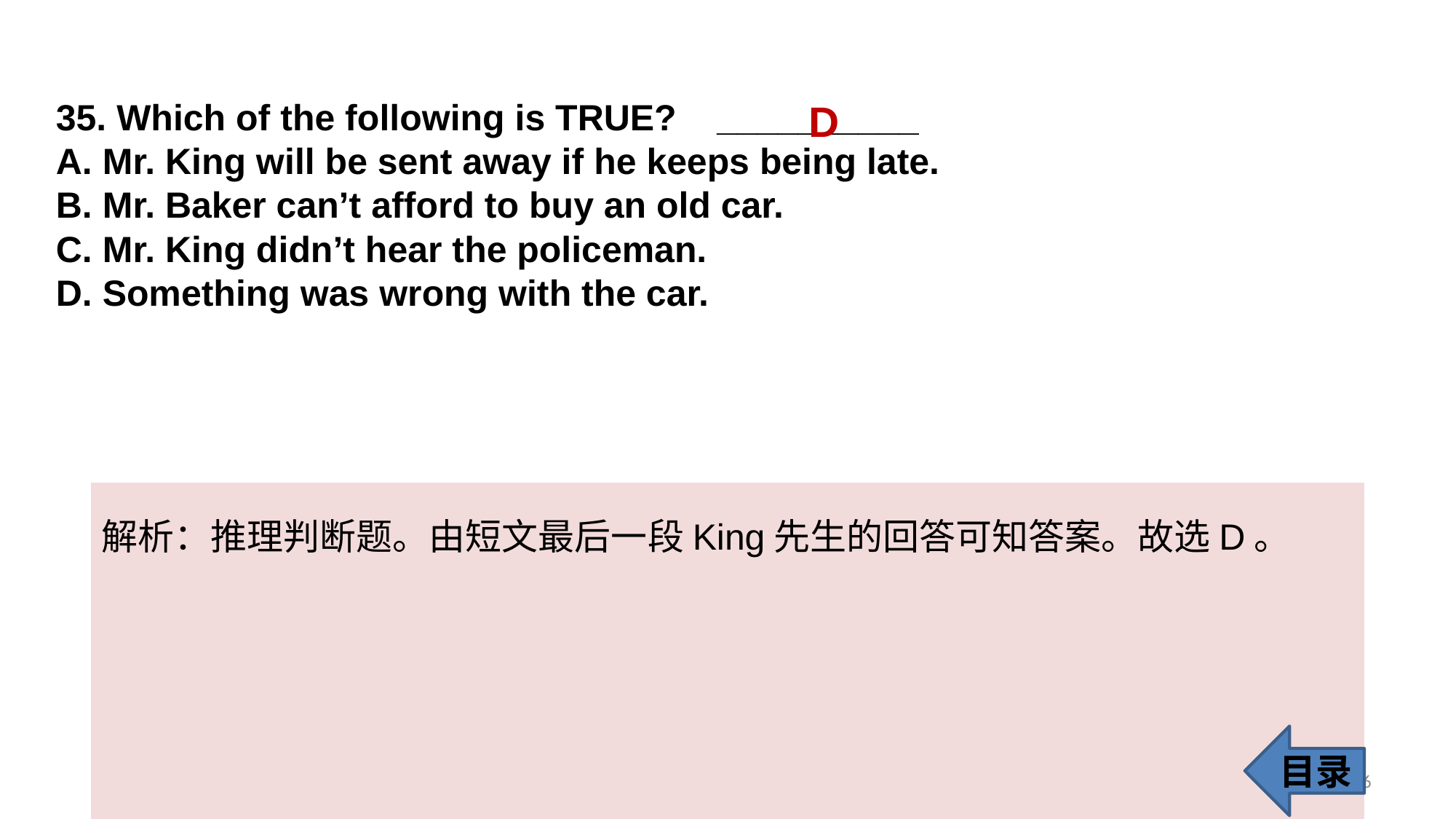

35. Which of the following is TRUE?    __________
A. Mr. King will be sent away if he keeps being late.
B. Mr. Baker can’t afford to buy an old car.
C. Mr. King didn’t hear the policeman.
D. Something was wrong with the car.
D

解析：推理判断题。由短文最后一段King先生的回答可知答案。故选D。
目录
36